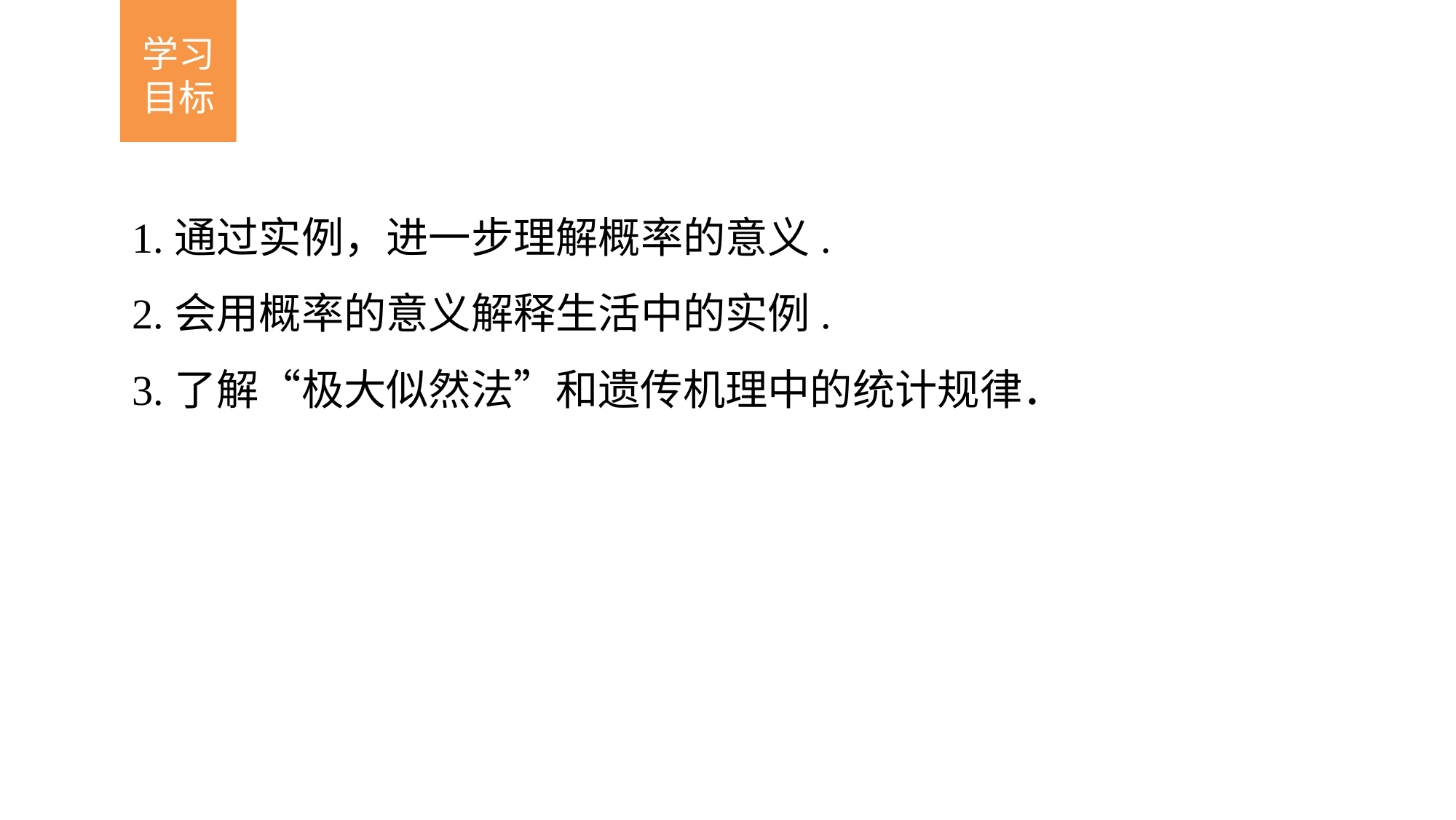

学习目标
1.通过实例，进一步理解概率的意义.
2.会用概率的意义解释生活中的实例.
3.了解“极大似然法”和遗传机理中的统计规律．